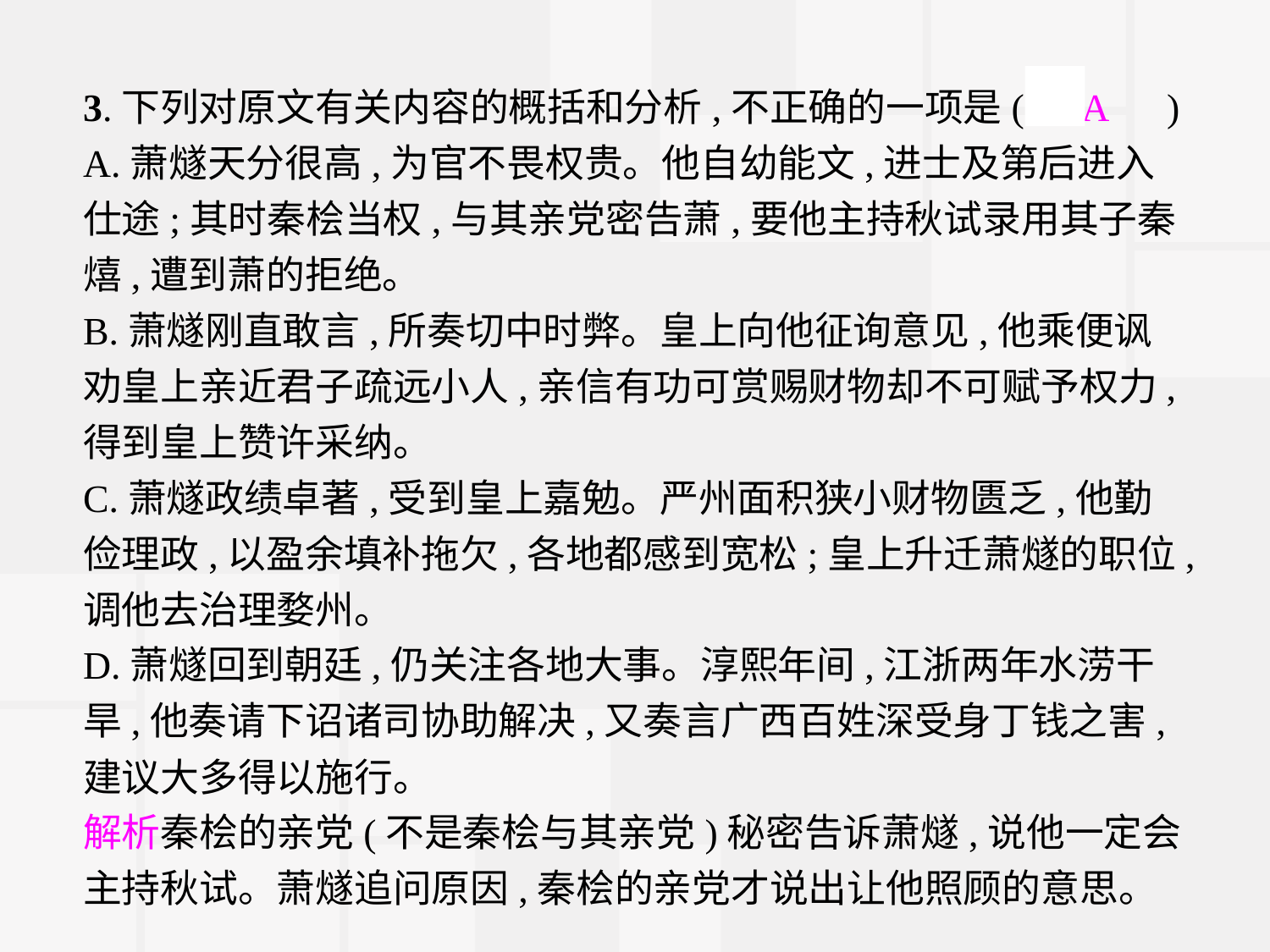

3.下列对原文有关内容的概括和分析,不正确的一项是(　A　)
A.萧燧天分很高,为官不畏权贵。他自幼能文,进士及第后进入仕途;其时秦桧当权,与其亲党密告萧,要他主持秋试录用其子秦熺,遭到萧的拒绝。
B.萧燧刚直敢言,所奏切中时弊。皇上向他征询意见,他乘便讽劝皇上亲近君子疏远小人,亲信有功可赏赐财物却不可赋予权力,得到皇上赞许采纳。
C.萧燧政绩卓著,受到皇上嘉勉。严州面积狭小财物匮乏,他勤俭理政,以盈余填补拖欠,各地都感到宽松;皇上升迁萧燧的职位,调他去治理婺州。
D.萧燧回到朝廷,仍关注各地大事。淳熙年间,江浙两年水涝干旱,他奏请下诏诸司协助解决,又奏言广西百姓深受身丁钱之害,建议大多得以施行。
解析秦桧的亲党(不是秦桧与其亲党)秘密告诉萧燧,说他一定会主持秋试。萧燧追问原因,秦桧的亲党才说出让他照顾的意思。